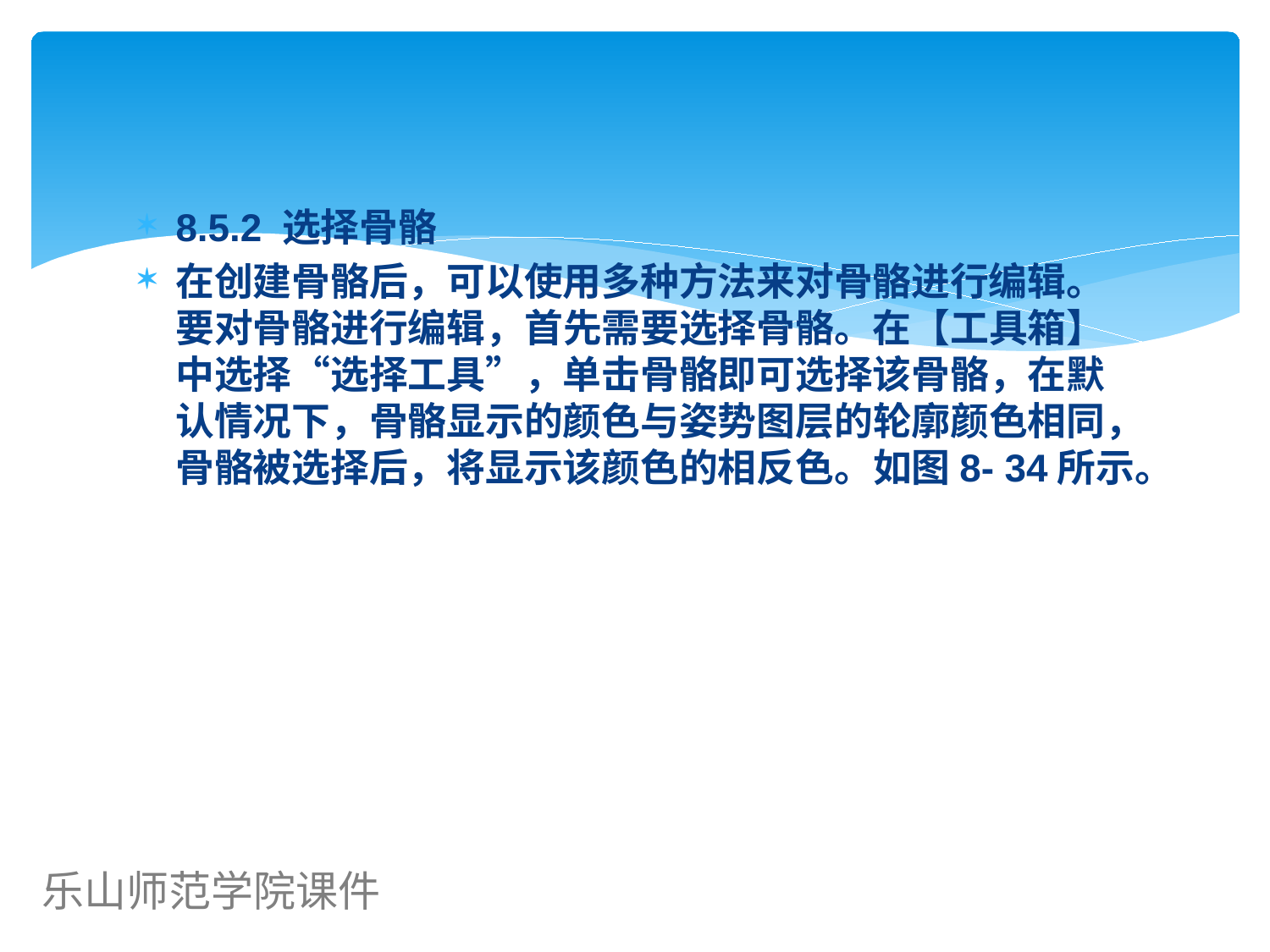

8.5.2 选择骨骼
在创建骨骼后，可以使用多种方法来对骨骼进行编辑。要对骨骼进行编辑，首先需要选择骨骼。在【工具箱】中选择“选择工具”，单击骨骼即可选择该骨骼，在默认情况下，骨骼显示的颜色与姿势图层的轮廓颜色相同，骨骼被选择后，将显示该颜色的相反色。如图8- 34所示。